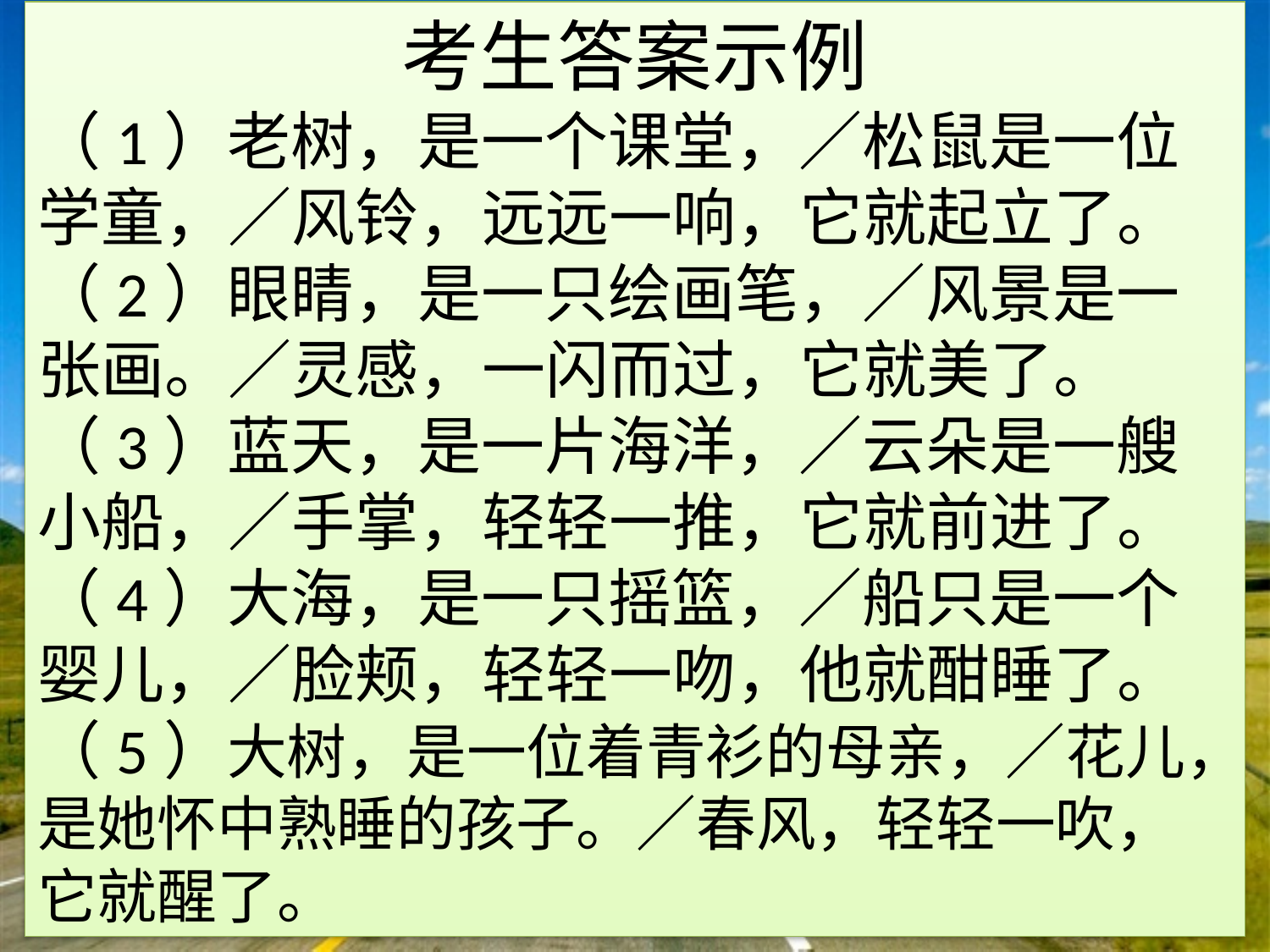

考生答案示例
（1）老树，是一个课堂，∕松鼠是一位学童，∕风铃，远远一响，它就起立了。
（2）眼睛，是一只绘画笔，∕风景是一张画。∕灵感，一闪而过，它就美了。
（3）蓝天，是一片海洋，∕云朵是一艘小船，∕手掌，轻轻一推，它就前进了。
（4）大海，是一只摇篮，∕船只是一个婴儿，∕脸颊，轻轻一吻，他就酣睡了。
（5）大树，是一位着青衫的母亲，∕花儿，是她怀中熟睡的孩子。∕春风，轻轻一吹，它就醒了。